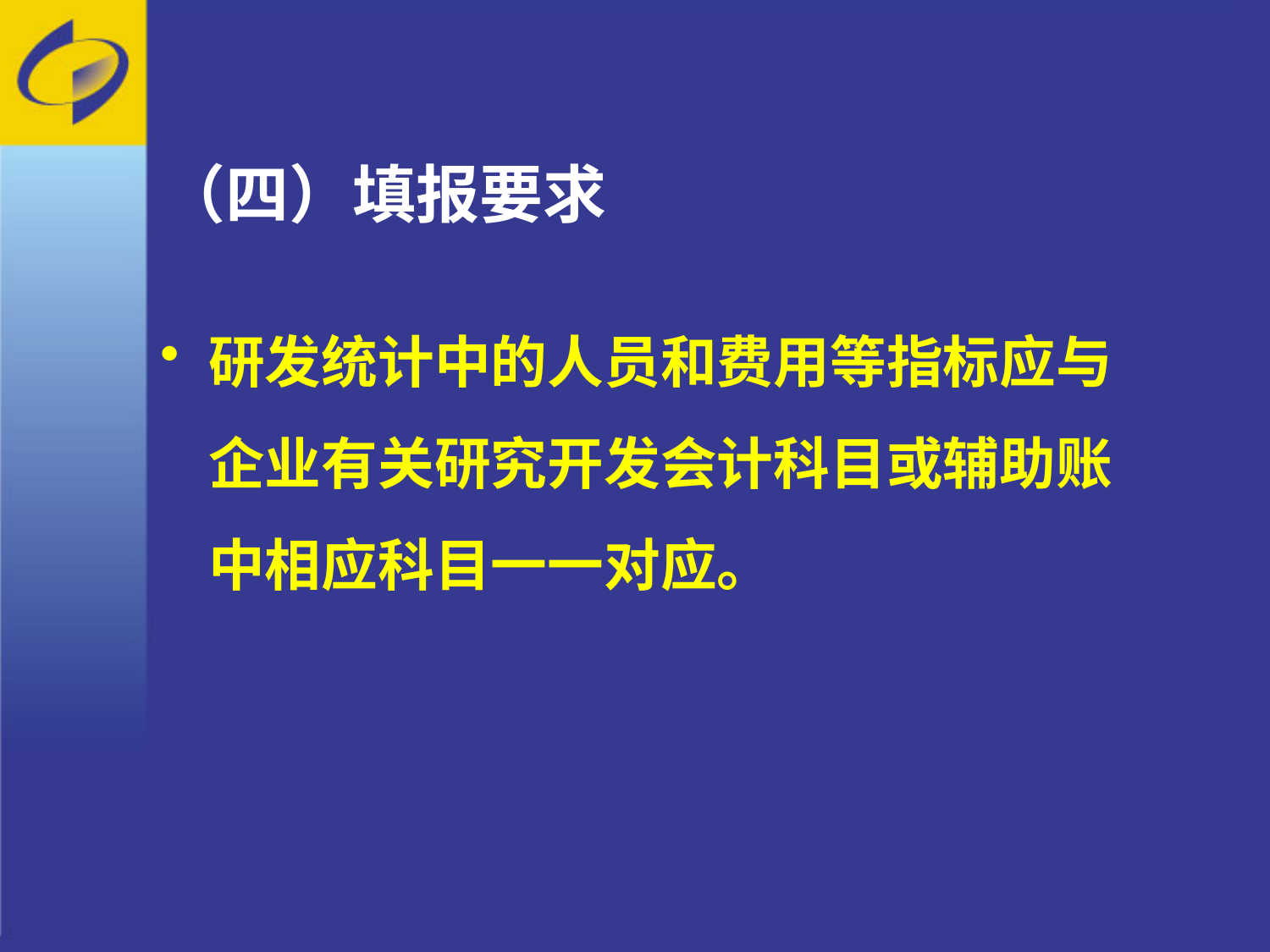

（四）填报要求
研发统计中的人员和费用等指标应与企业有关研究开发会计科目或辅助账中相应科目一一对应。